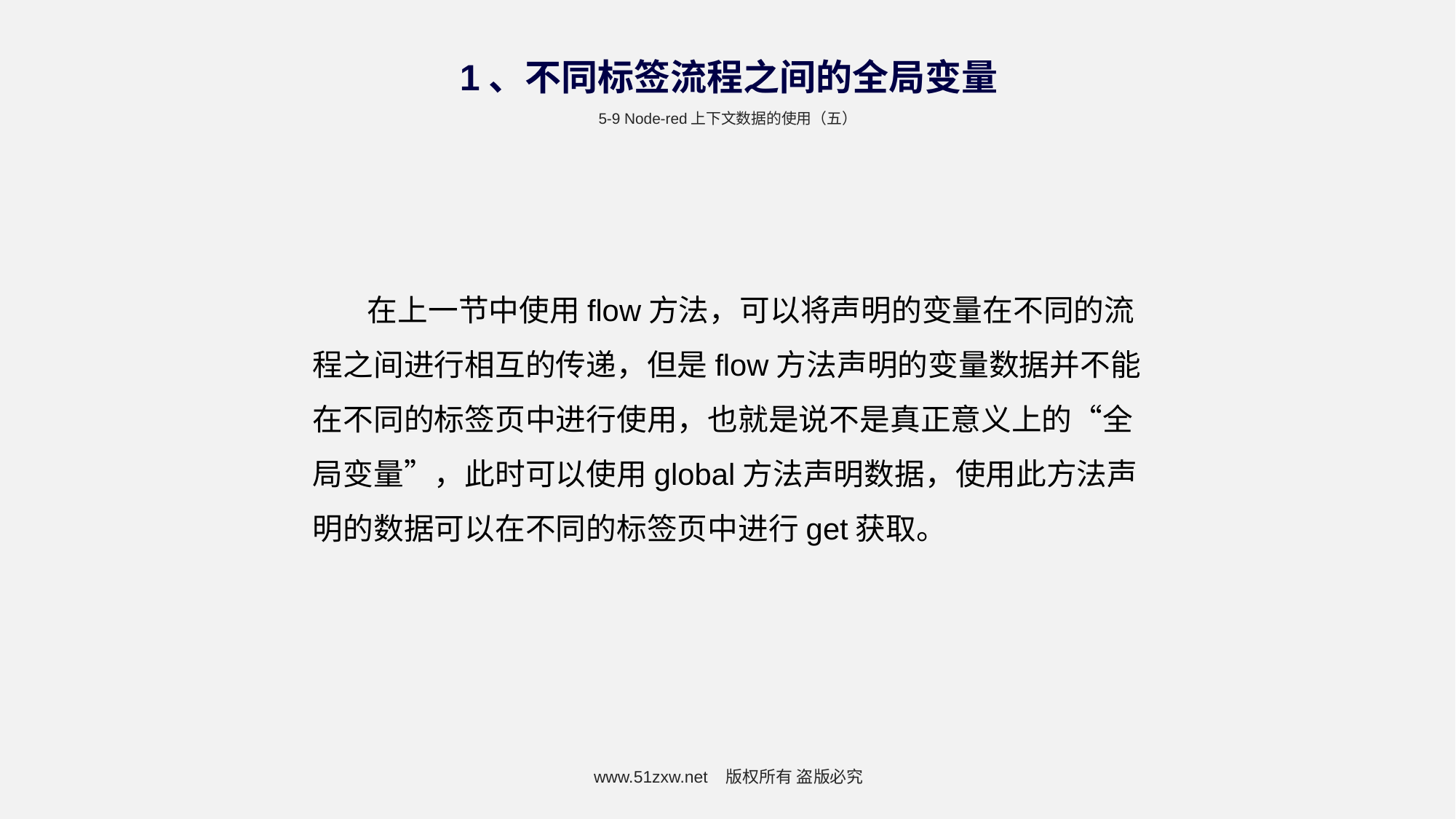

1、不同标签流程之间的全局变量
5-9 Node-red上下文数据的使用（五）
在上一节中使用flow方法，可以将声明的变量在不同的流程之间进行相互的传递，但是flow方法声明的变量数据并不能在不同的标签页中进行使用，也就是说不是真正意义上的“全局变量”，此时可以使用global方法声明数据，使用此方法声明的数据可以在不同的标签页中进行get获取。
www.51zxw.net   版权所有 盗版必究